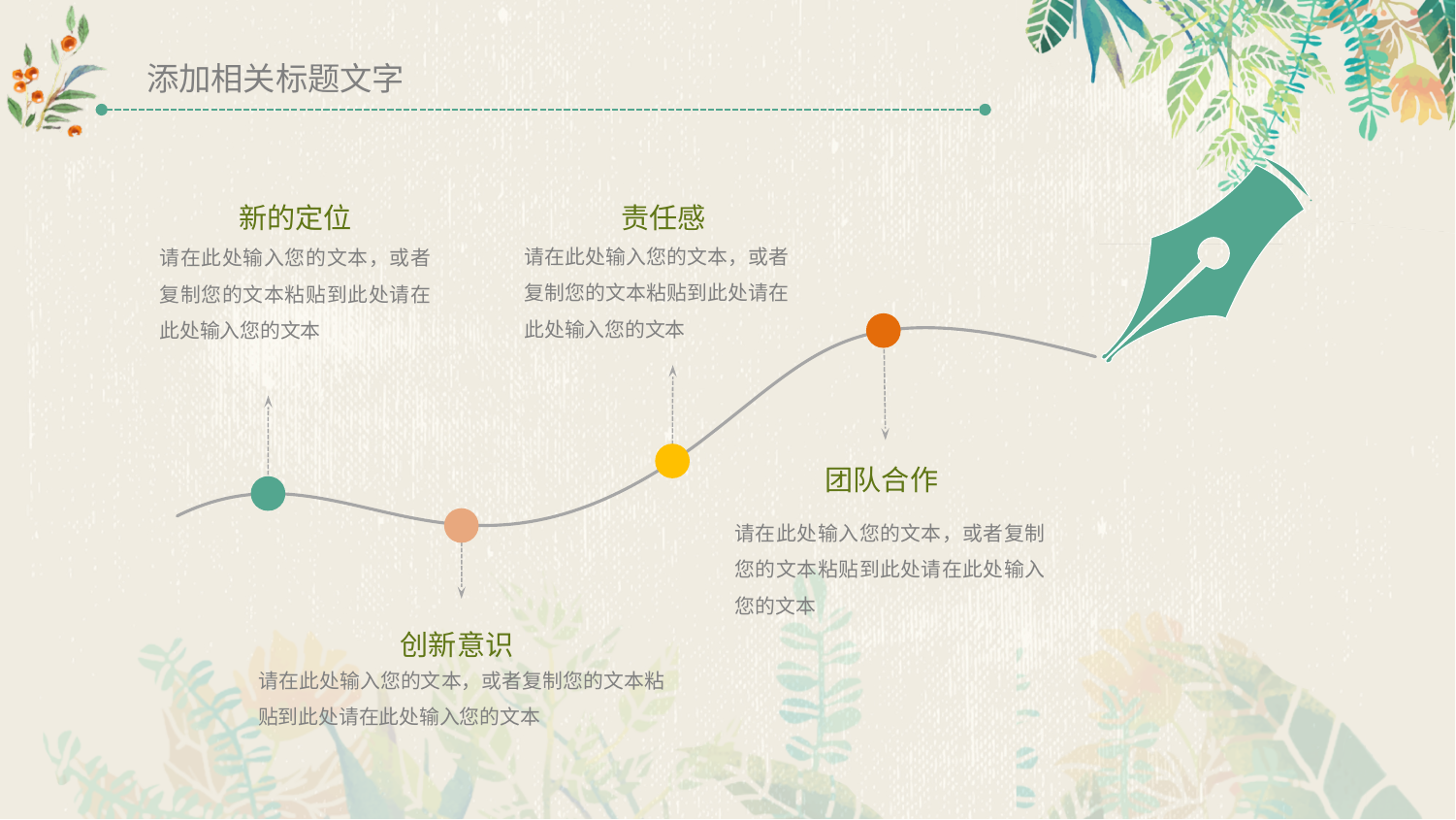

添加相关标题文字

新的定位
责任感
请在此处输入您的文本，或者复制您的文本粘贴到此处请在此处输入您的文本
请在此处输入您的文本，或者复制您的文本粘贴到此处请在此处输入您的文本

团队合作

请在此处输入您的文本，或者复制您的文本粘贴到此处请在此处输入您的文本

创新意识
请在此处输入您的文本，或者复制您的文本粘贴到此处请在此处输入您的文本